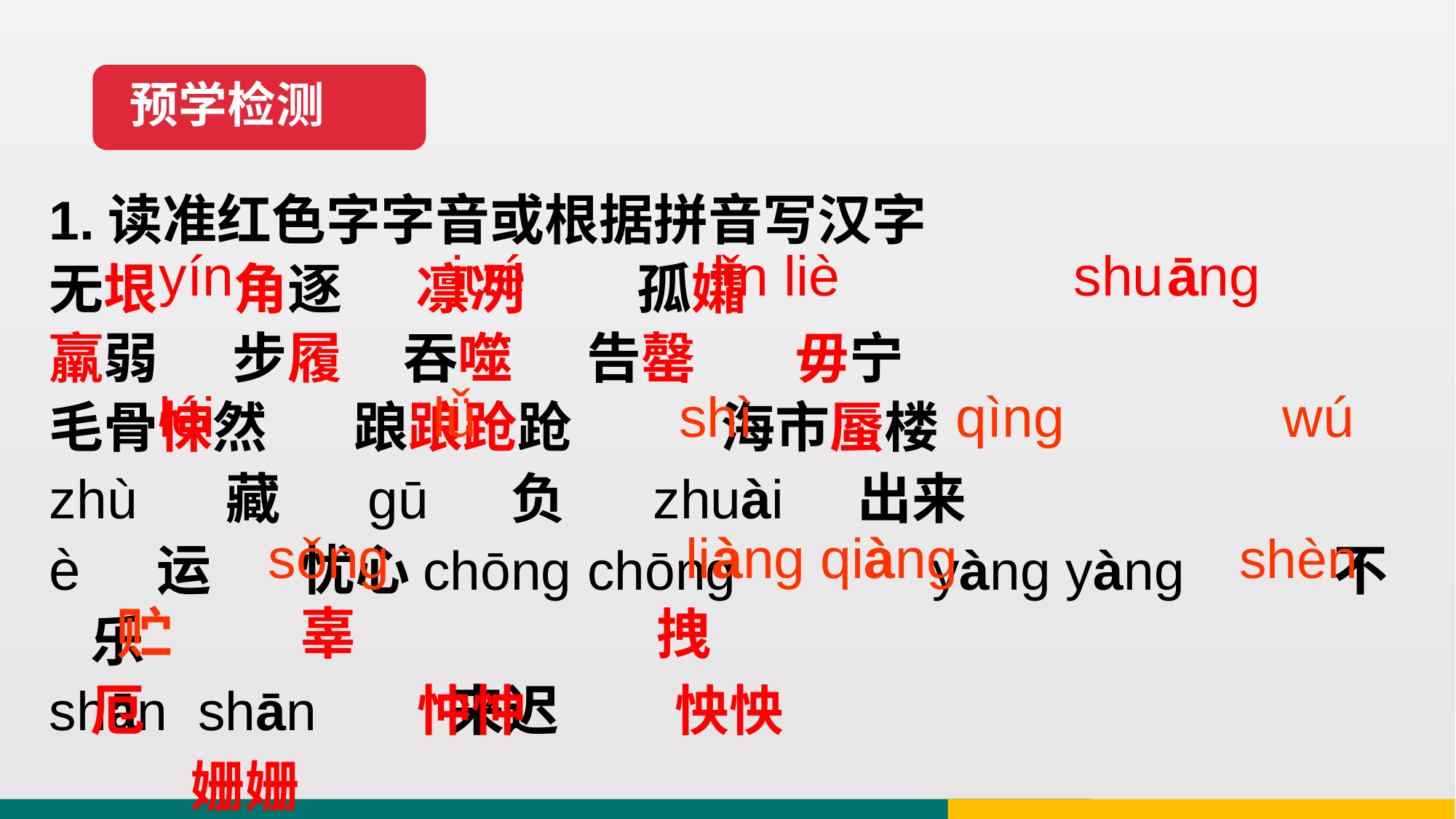

预学检测
1.读准红色字字音或根据拼音写汉字
无垠      角逐      凛冽         孤孀
羸弱      步履     吞噬      告罄        毋宁
毛骨悚然       踉踉跄跄            海市蜃楼
zhù     藏      ɡū     负      zhuài    出来
è    运       忧心chōng chōng             yàng yàng         不乐
shān  shān        来迟

      yín              jué            lǐn liè               shuānɡ
      léi              lǚ             shì             qìng              wú
             sǒng                   liànɡ qiànɡ                  shèn
   贮          辜                      拽
 厄                      忡忡            怏怏
        姗姗